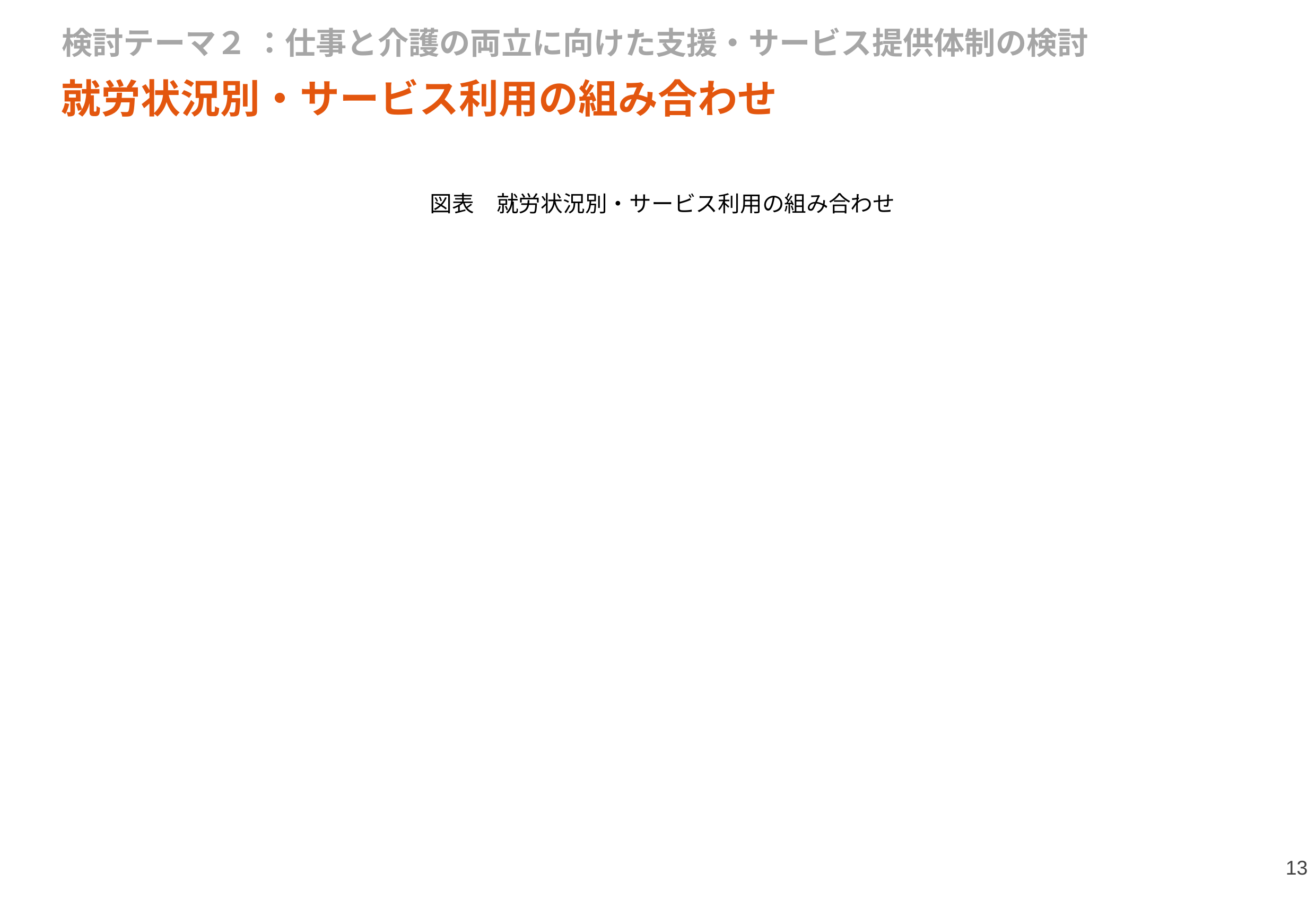

検討テーマ２ ：仕事と介護の両立に向けた支援・サービス提供体制の検討
就労状況別・サービス利用の組み合わせ
図表　就労状況別・サービス利用の組み合わせ
13